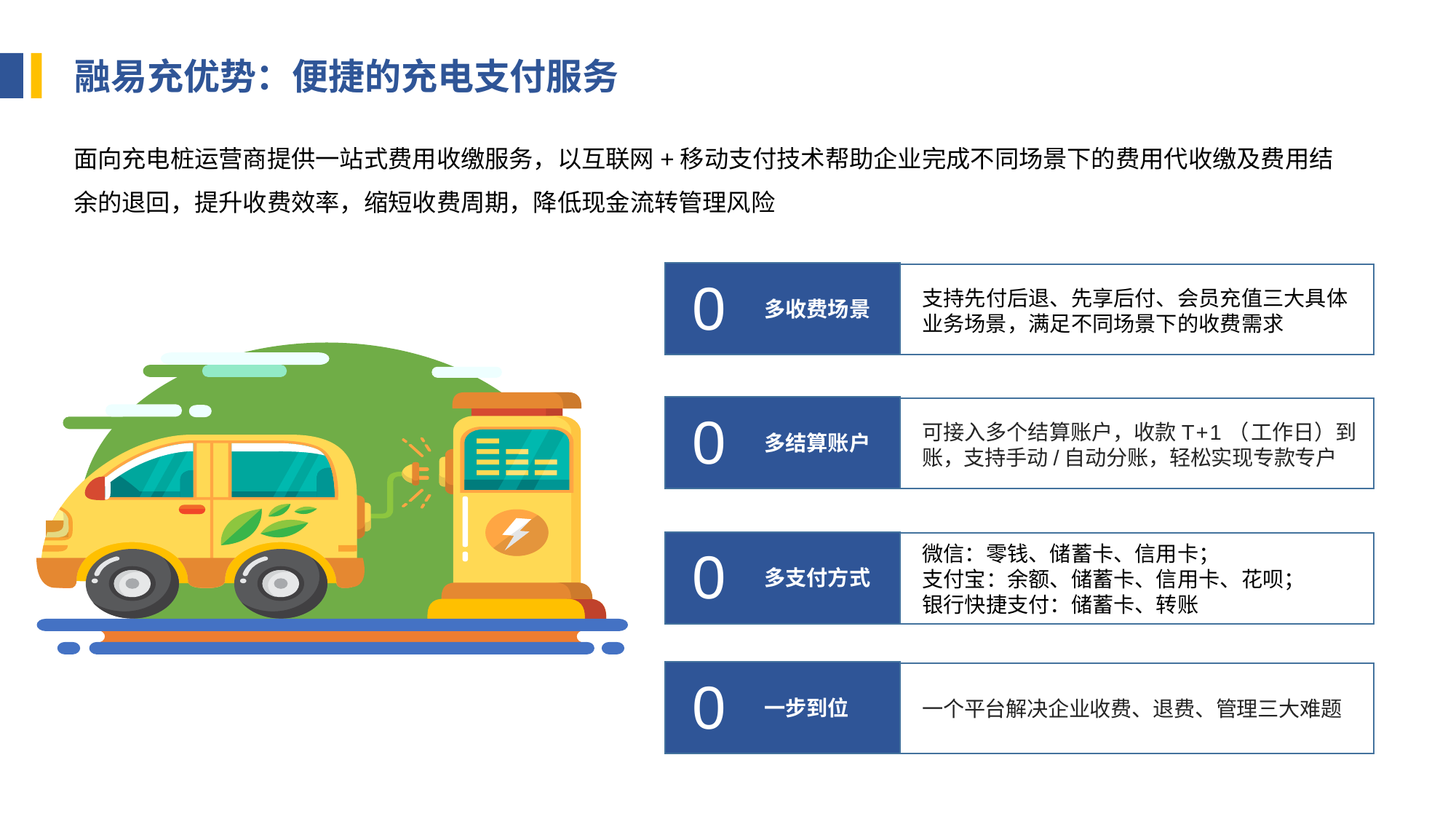

融易充优势：便捷的充电支付服务

面向充电桩运营商提供一站式费用收缴服务，以互联网+移动支付技术帮助企业完成不同场景下的费用代收缴及费用结余的退回，提升收费效率，缩短收费周期，降低现金流转管理风险

01

支持先付后退、先享后付、会员充值三大具体业务场景，满足不同场景下的收费需求
多收费场景

02

可接入多个结算账户，收款T+1（工作日）到账，支持手动/自动分账，轻松实现专款专户
多结算账户

03

微信：零钱、储蓄卡、信用卡；
支付宝：余额、储蓄卡、信用卡、花呗；
银行快捷支付：储蓄卡、转账
多支付方式

04

一步到位
一个平台解决企业收费、退费、管理三大难题